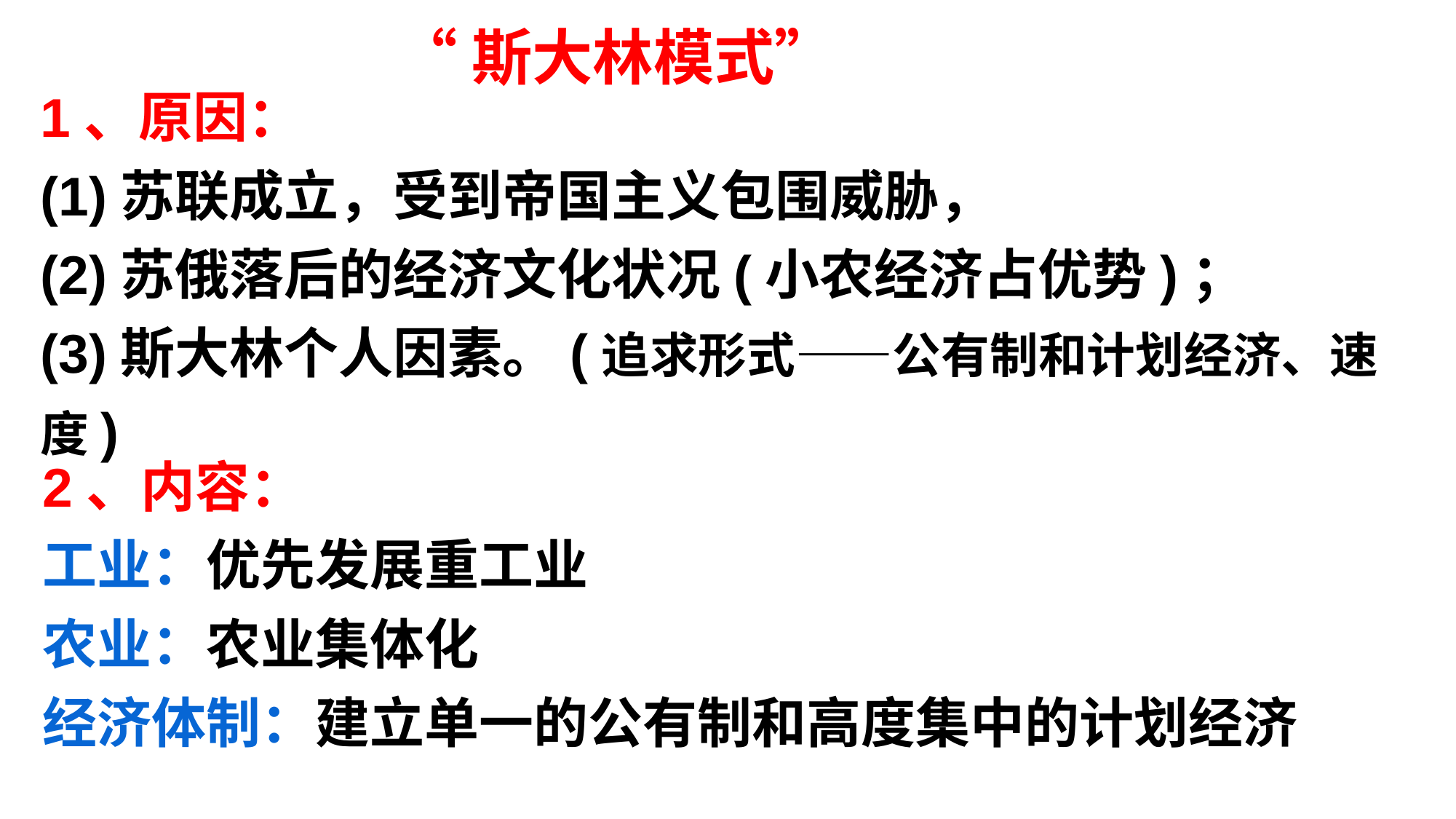

“斯大林模式”
1、原因：
(1)苏联成立，受到帝国主义包围威胁，
(2)苏俄落后的经济文化状况(小农经济占优势)；
(3)斯大林个人因素。(追求形式——公有制和计划经济、速度)
2、内容：
工业：优先发展重工业
农业：农业集体化
经济体制：建立单一的公有制和高度集中的计划经济